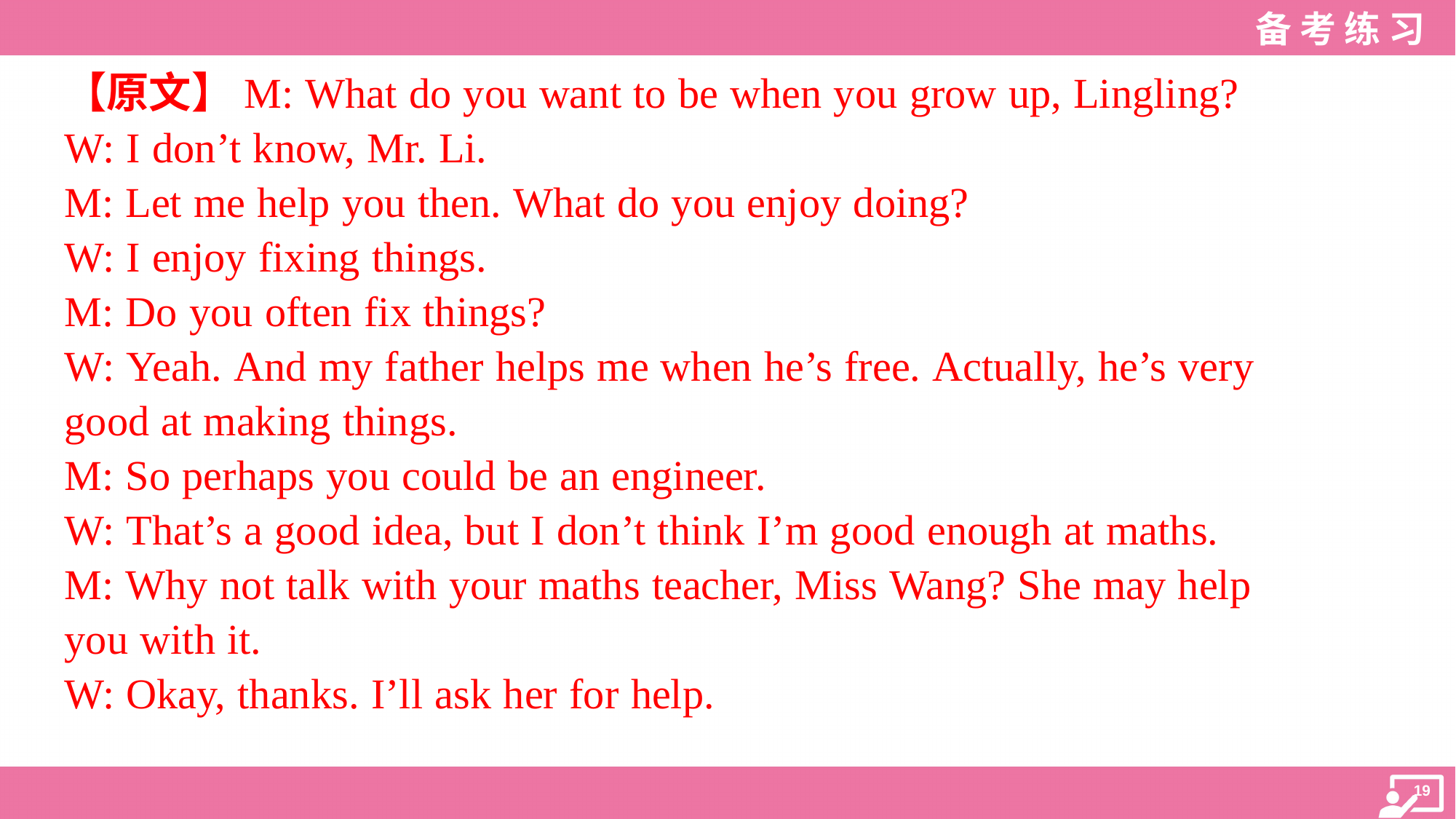

【原文】M: What do you want to be when you grow up, Lingling?
W: I don’t know, Mr. Li.
M: Let me help you then. What do you enjoy doing?
W: I enjoy fixing things.
M: Do you often fix things?
W: Yeah. And my father helps me when he’s free. Actually, he’s very
good at making things.
M: So perhaps you could be an engineer.
W: That’s a good idea, but I don’t think I’m good enough at maths.
M: Why not talk with your maths teacher, Miss Wang? She may help
you with it.
W: Okay, thanks. I’ll ask her for help.